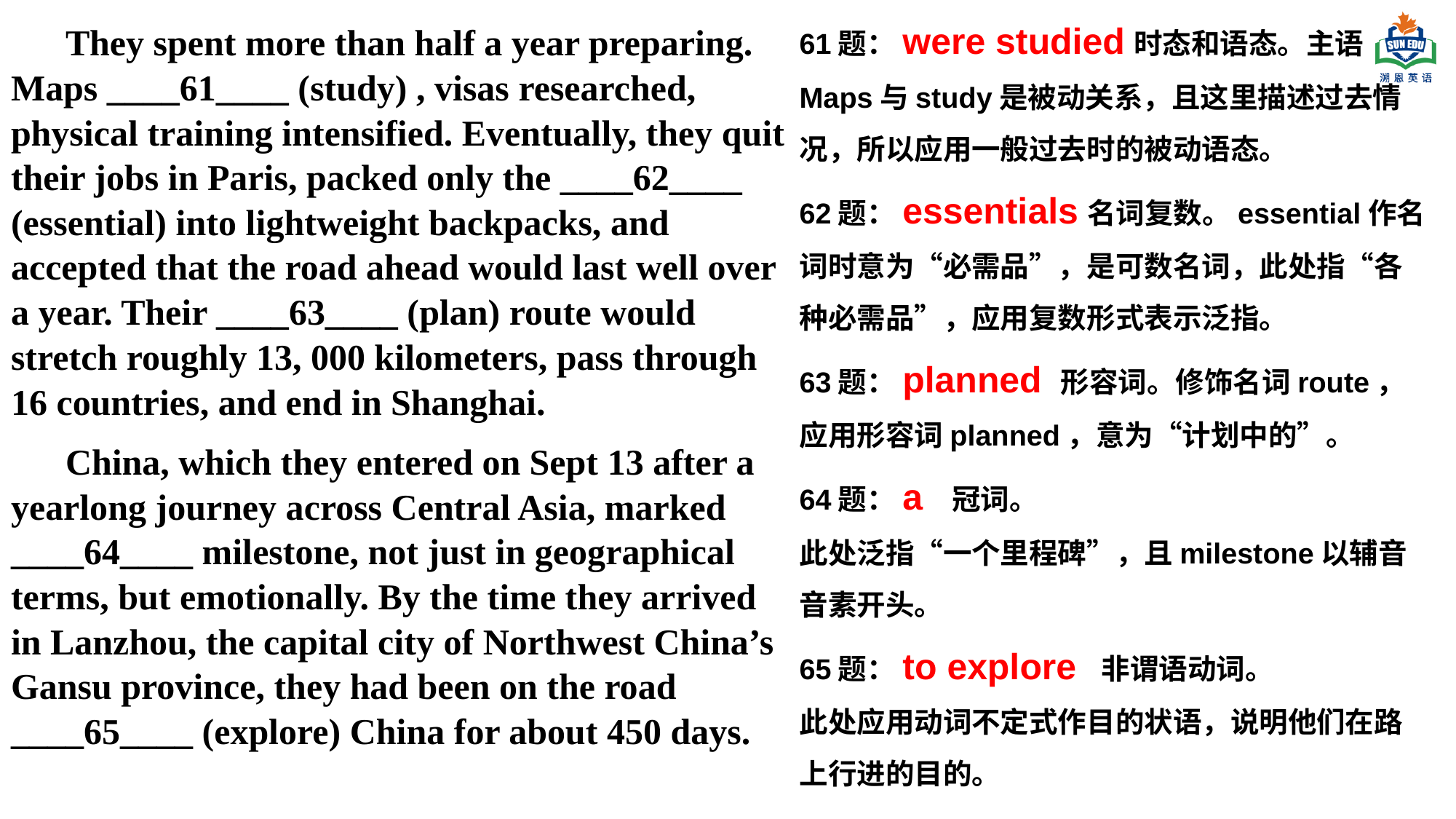

61题：were studied时态和语态。主语Maps与study是被动关系，且这里描述过去情况，所以应用一般过去时的被动语态。
62题：essentials名词复数。essential作名词时意为“必需品”，是可数名词，此处指“各种必需品”，应用复数形式表示泛指。
63题：planned 形容词。修饰名词route，应用形容词planned，意为“计划中的”。
64题：a  冠词。
此处泛指“一个里程碑”，且milestone以辅音音素开头。
65题：to explore  非谓语动词。
此处应用动词不定式作目的状语，说明他们在路上行进的目的。
They spent more than half a year preparing. Maps ____61____ (study) , visas researched, physical training intensified. Eventually, they quit their jobs in Paris, packed only the ____62____ (essential) into lightweight backpacks, and accepted that the road ahead would last well over a year. Their ____63____ (plan) route would stretch roughly 13, 000 kilometers, pass through 16 countries, and end in Shanghai.
China, which they entered on Sept 13 after a yearlong journey across Central Asia, marked ____64____ milestone, not just in geographical terms, but emotionally. By the time they arrived in Lanzhou, the capital city of Northwest China’s Gansu province, they had been on the road ____65____ (explore) China for about 450 days.